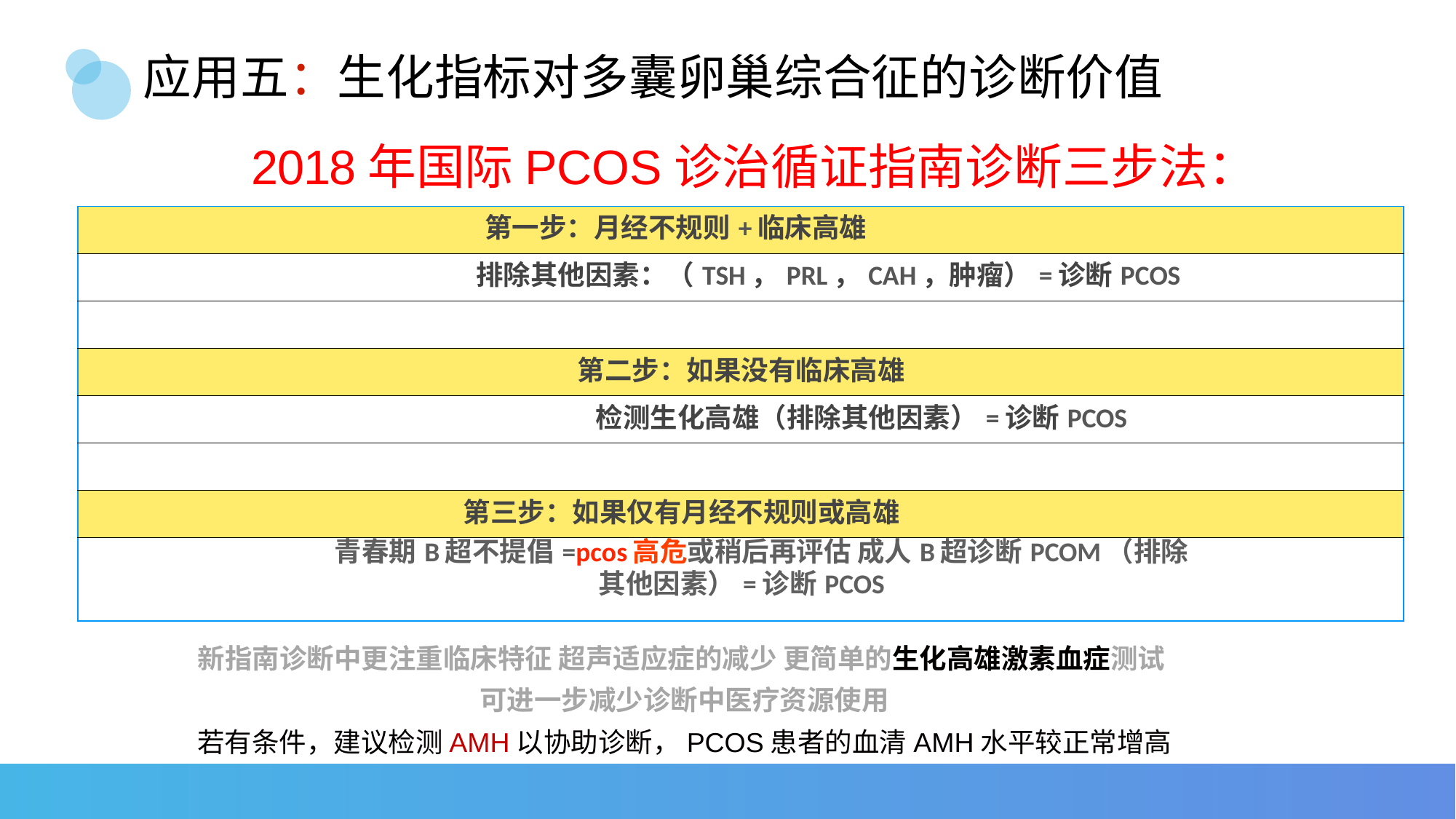

# 应用五：生化指标对多囊卵巢综合征的诊断价值
2018年国际PCOS诊治循证指南诊断三步法：
| 第一步：月经不规则+临床高雄 |
| --- |
| 排除其他因素：（TSH，PRL，CAH，肿瘤）=诊断PCOS |
|  |
| 第二步：如果没有临床高雄 |
| 检测生化高雄（排除其他因素）=诊断PCOS |
|  |
| 第三步：如果仅有月经不规则或高雄 |
| 青春期B超不提倡=pcos高危或稍后再评估 成人B超诊断PCOM（排除其他因素）=诊断PCOS |
新指南诊断中更注重临床特征 超声适应症的减少 更简单的生化高雄激素血症测试
可进一步减少诊断中医疗资源使用
若有条件，建议检测AMH以协助诊断，PCOS患者的血清AMH水平较正常增高